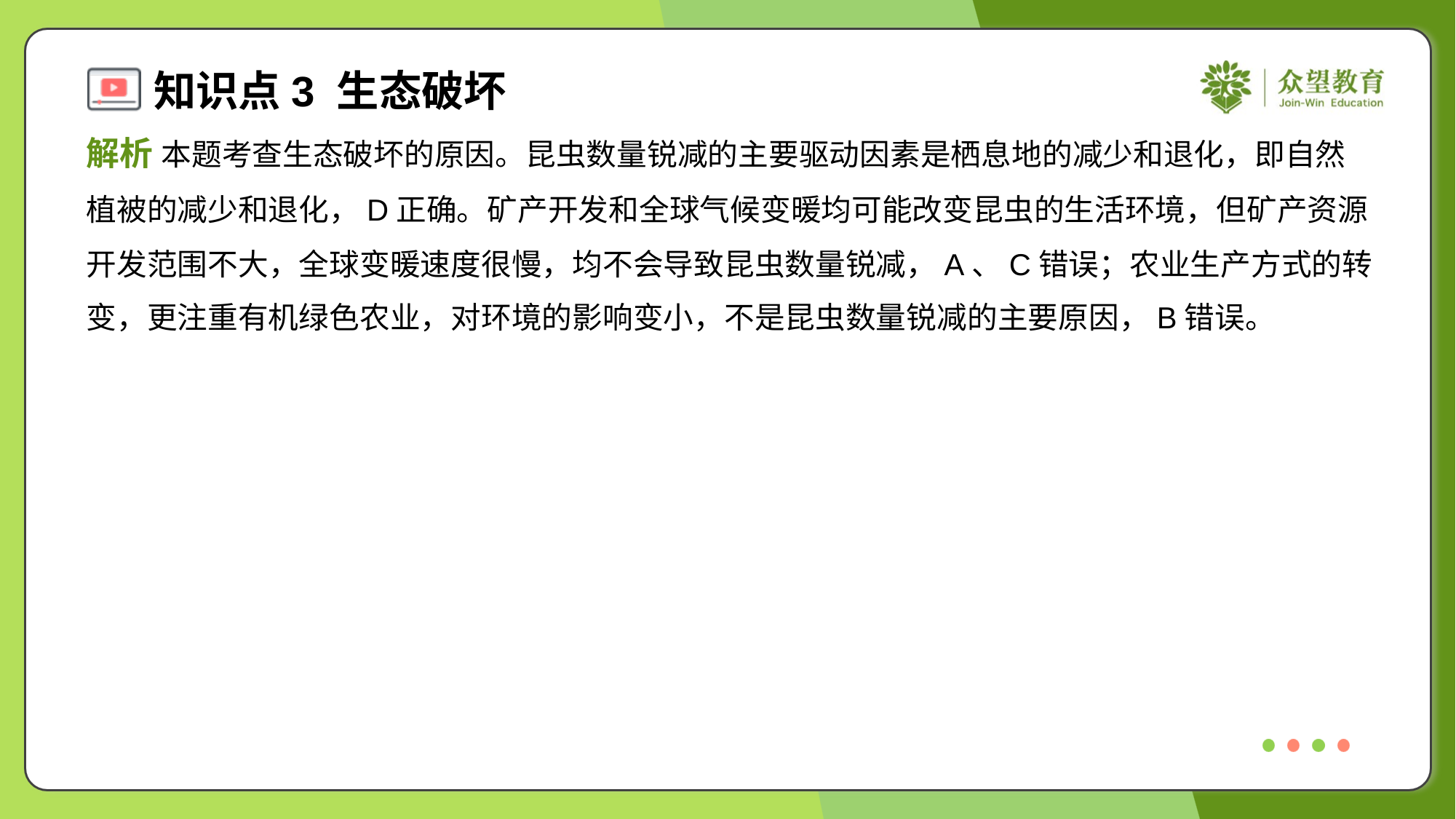

解析 本题考查生态破坏的原因。昆虫数量锐减的主要驱动因素是栖息地的减少和退化，即自然
植被的减少和退化，D正确。矿产开发和全球气候变暖均可能改变昆虫的生活环境，但矿产资源
开发范围不大，全球变暖速度很慢，均不会导致昆虫数量锐减，A、C错误；农业生产方式的转
变，更注重有机绿色农业，对环境的影响变小，不是昆虫数量锐减的主要原因，B错误。